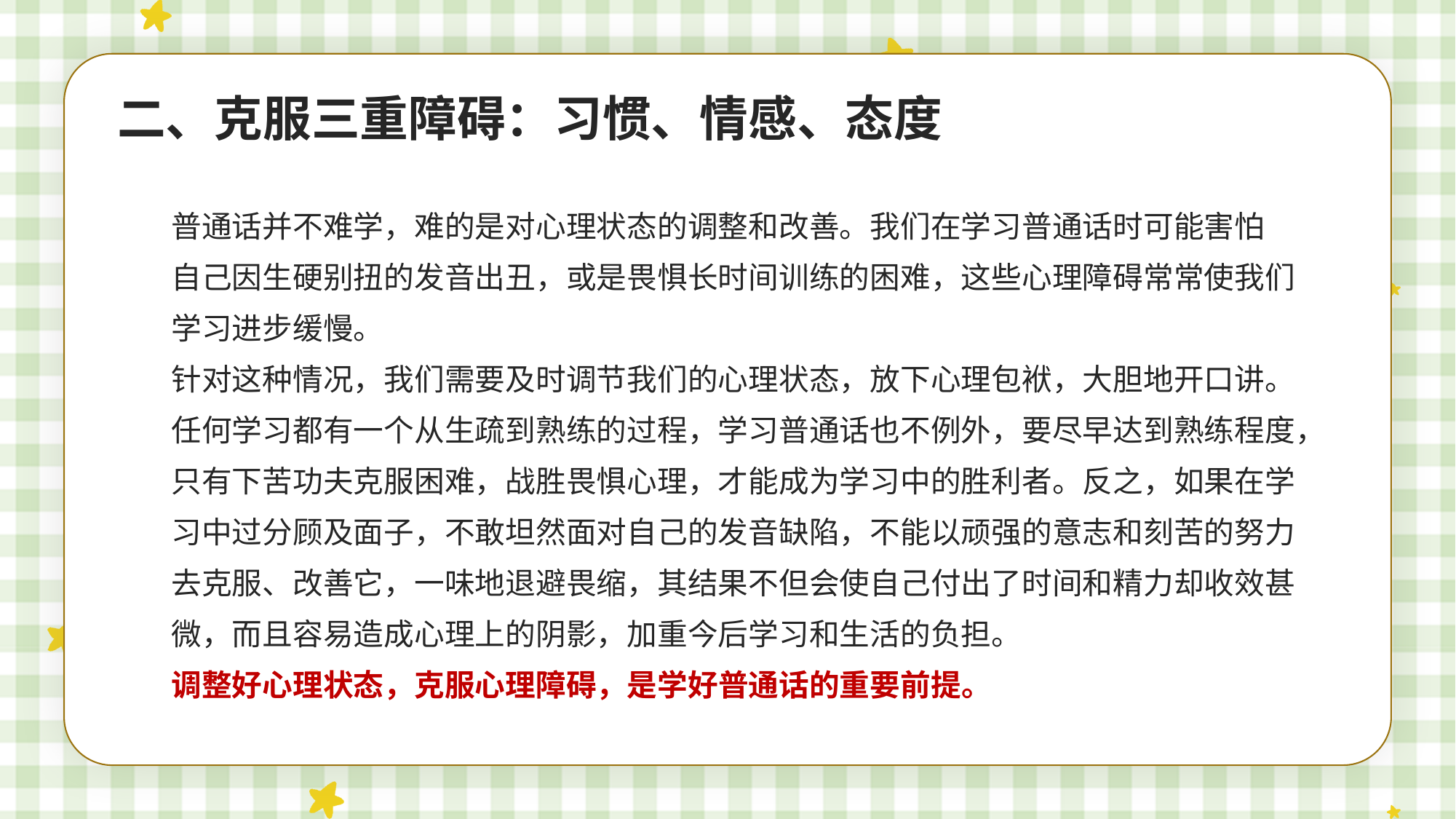

二、克服三重障碍：习惯、情感、态度
普通话并不难学，难的是对心理状态的调整和改善。我们在学习普通话时可能害怕
自己因生硬别扭的发音出丑，或是畏惧长时间训练的困难，这些心理障碍常常使我们学习进步缓慢。
针对这种情况，我们需要及时调节我们的心理状态，放下心理包袱，大胆地开口讲。
任何学习都有一个从生疏到熟练的过程，学习普通话也不例外，要尽早达到熟练程度，只有下苦功夫克服困难，战胜畏惧心理，才能成为学习中的胜利者。反之，如果在学习中过分顾及面子，不敢坦然面对自己的发音缺陷，不能以顽强的意志和刻苦的努力去克服、改善它，一味地退避畏缩，其结果不但会使自己付出了时间和精力却收效甚微，而且容易造成心理上的阴影，加重今后学习和生活的负担。
调整好心理状态，克服心理障碍，是学好普通话的重要前提。